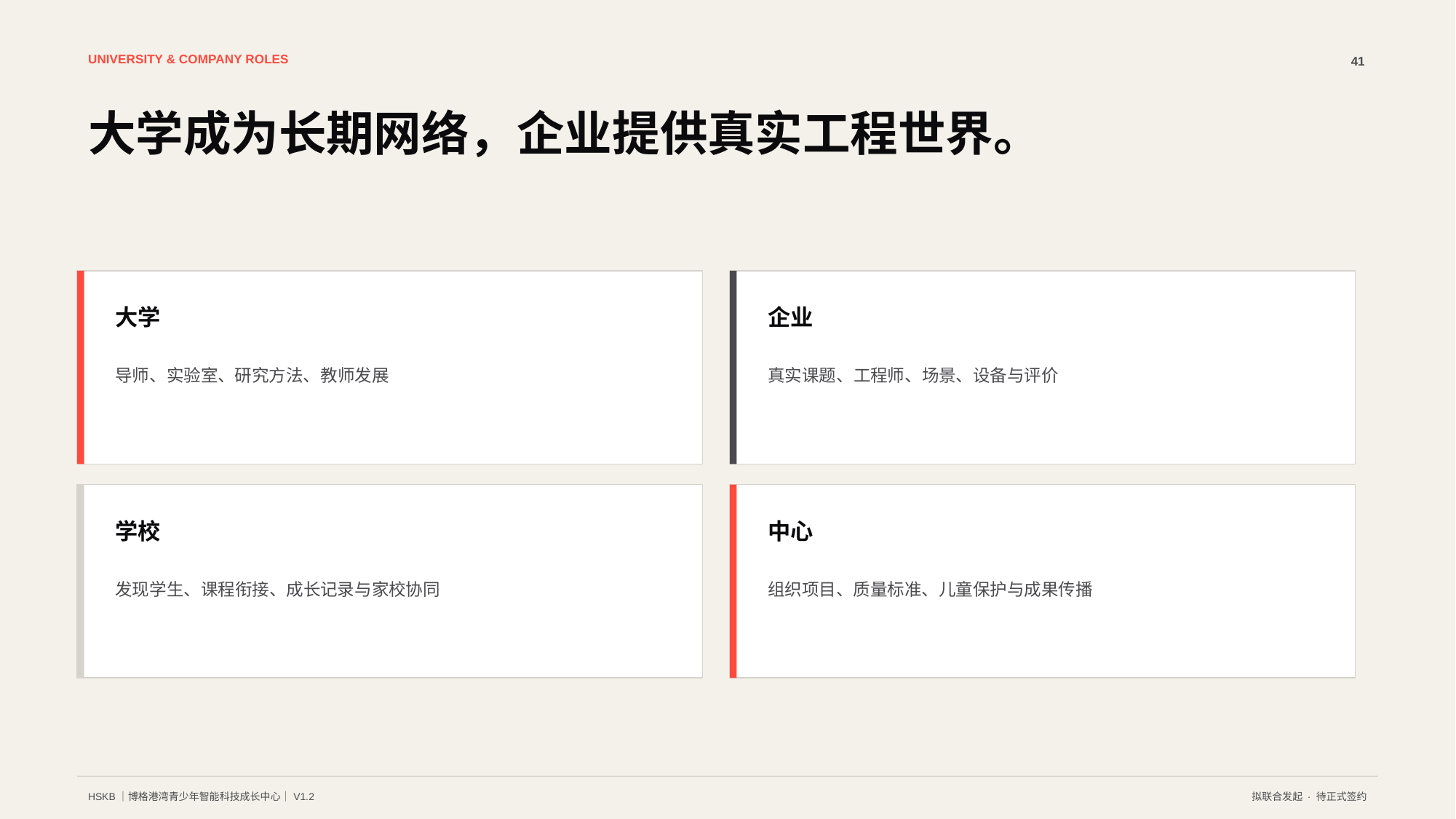

UNIVERSITY & COMPANY ROLES
41
大学成为长期网络，企业提供真实工程世界。

大学
企业
导师、实验室、研究方法、教师发展
真实课题、工程师、场景、设备与评价

学校
中心
发现学生、课程衔接、成长记录与家校协同
组织项目、质量标准、儿童保护与成果传播

HSKB｜博格港湾青少年智能科技成长中心｜V1.2
拟联合发起 · 待正式签约